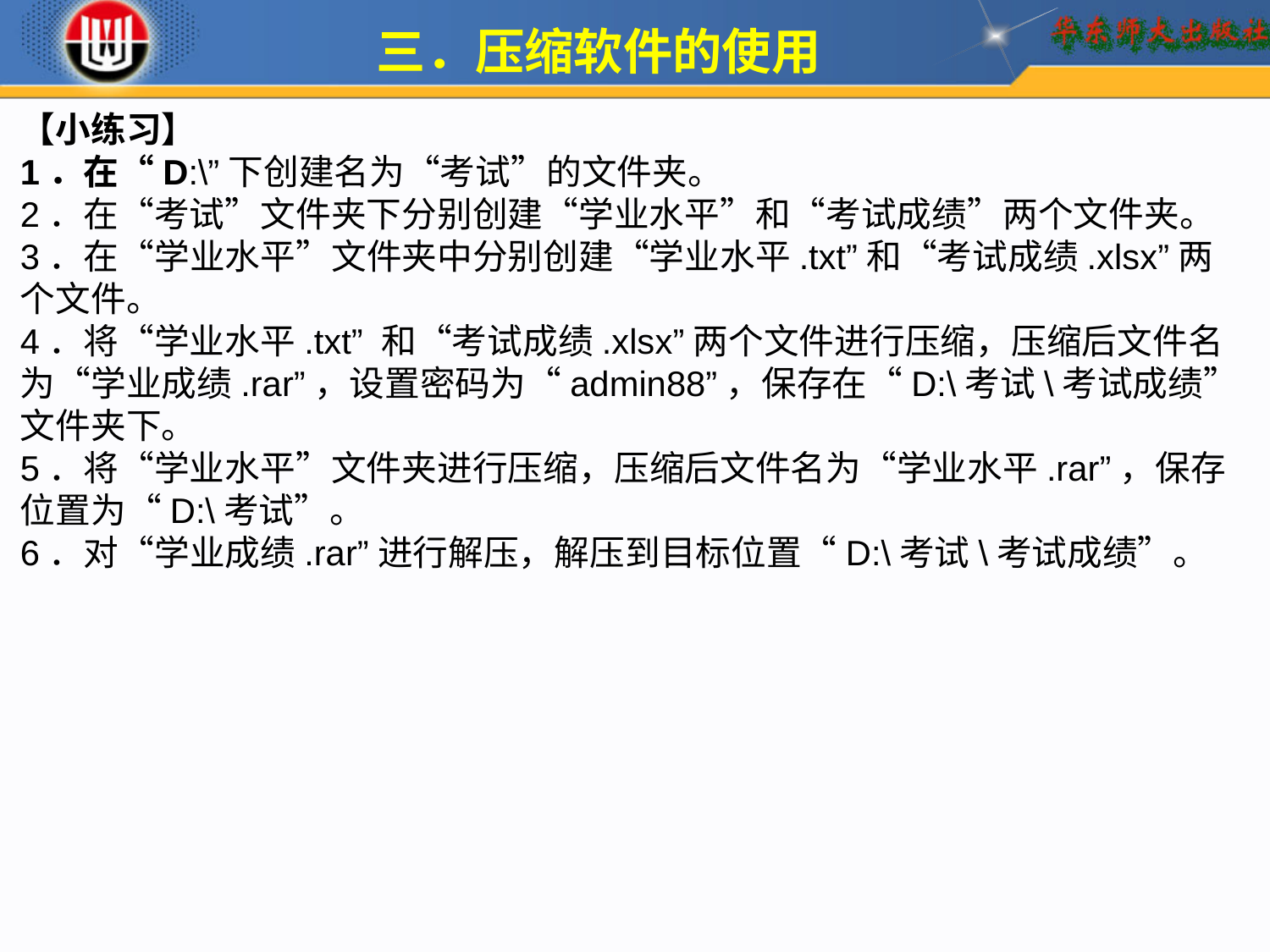

三．压缩软件的使用
【小练习】1．在“D:\”下创建名为“考试”的文件夹。2．在“考试”文件夹下分别创建“学业水平”和“考试成绩”两个文件夹。3．在“学业水平”文件夹中分别创建“学业水平.txt”和“考试成绩.xlsx”两个文件。4．将“学业水平.txt” 和“考试成绩.xlsx”两个文件进行压缩，压缩后文件名为“学业成绩.rar”，设置密码为“admin88”，保存在“D:\考试\考试成绩”文件夹下。5．将“学业水平”文件夹进行压缩，压缩后文件名为“学业水平.rar”，保存位置为“D:\考试”。6．对“学业成绩.rar”进行解压，解压到目标位置“D:\考试\考试成绩”。